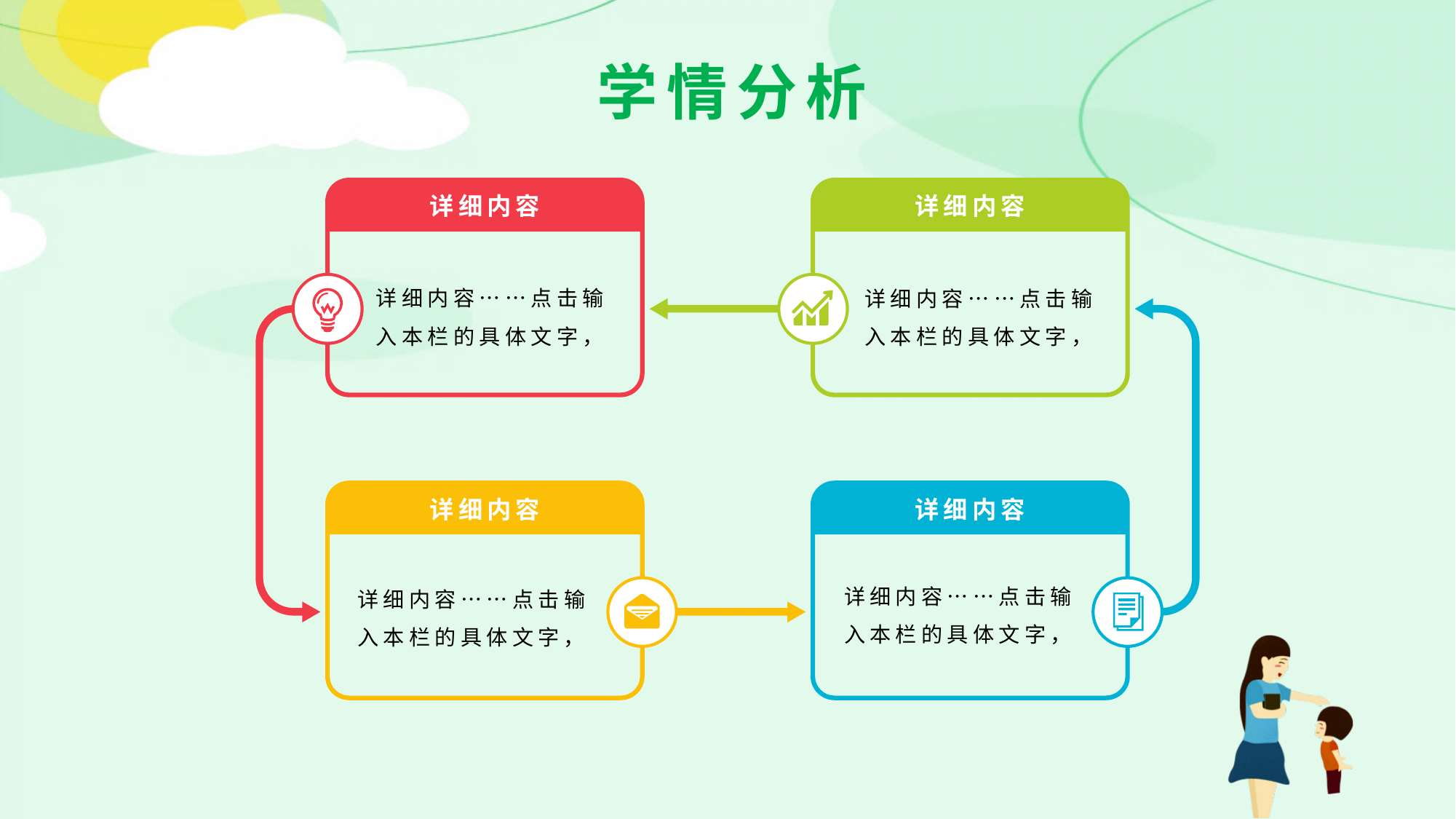

学情分析

详细内容

详细内容……点击输入本栏的具体文字，

详细内容

详细内容……点击输入本栏的具体文字，

详细内容

详细内容……点击输入本栏的具体文字，
详细内容

详细内容……点击输入本栏的具体文字，